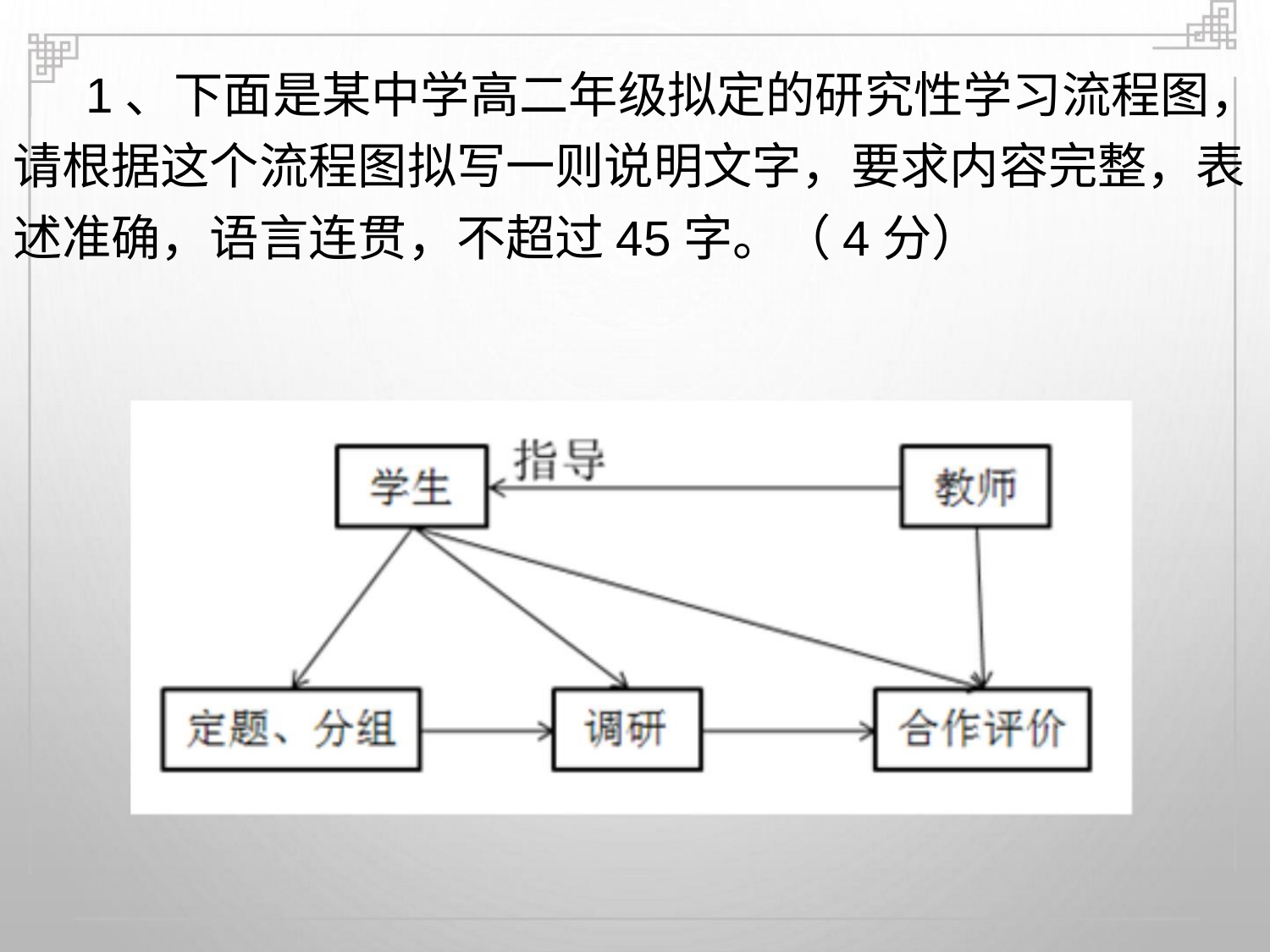

1、下面是某中学高二年级拟定的研究性学习流程图，
请根据这个流程图拟写一则说明文字，要求内容完整，表
述准确，语言连贯，不超过45字。（4分）